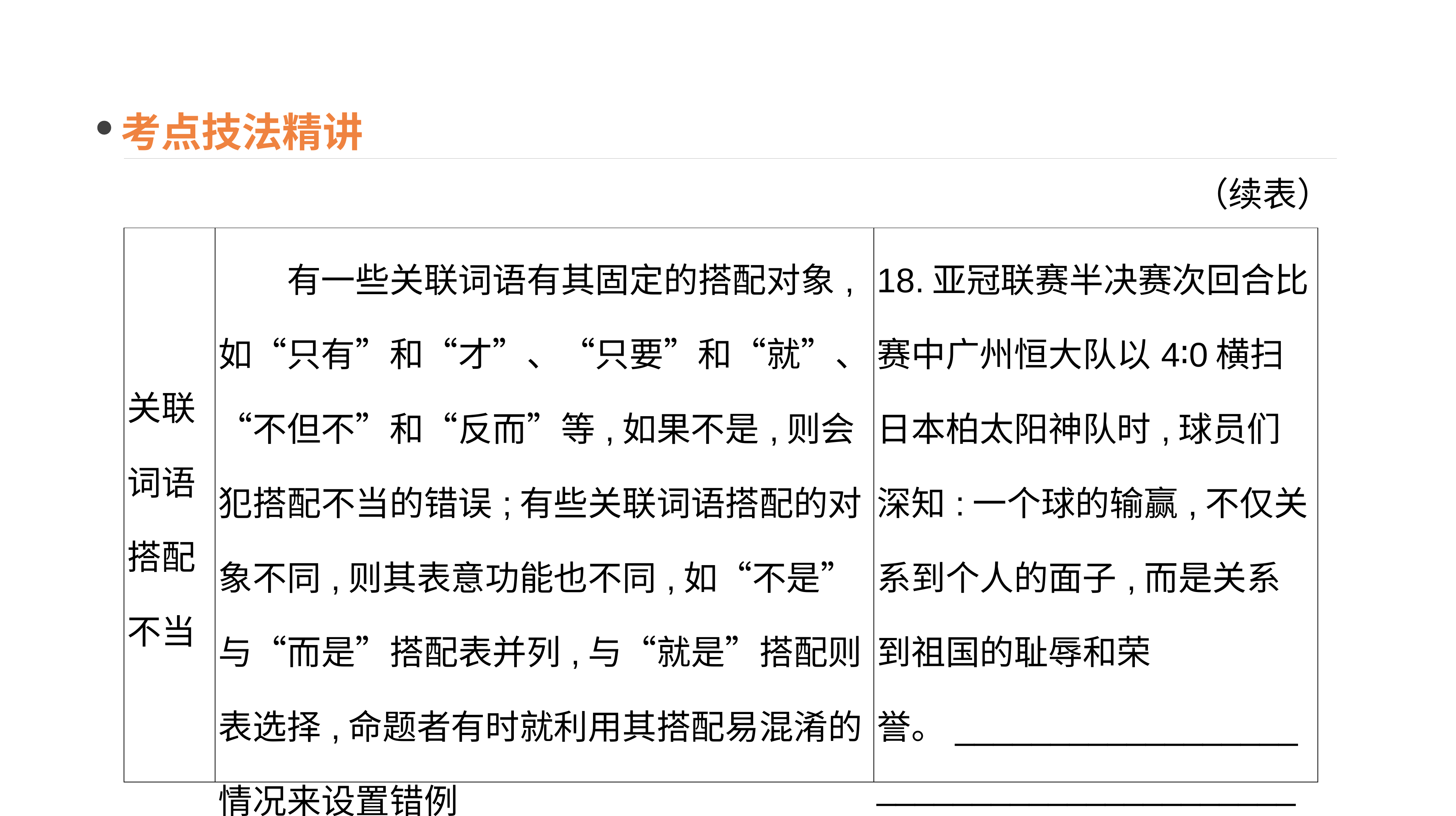

考点技法精讲

（续表）
| 关联词语搭配不当 | 有一些关联词语有其固定的搭配对象,如“只有”和“才”、“只要”和“就”、“不但不”和“反而”等,如果不是,则会犯搭配不当的错误;有些关联词语搭配的对象不同,则其表意功能也不同,如“不是”与“而是”搭配表并列,与“就是”搭配则表选择,命题者有时就利用其搭配易混淆的情况来设置错例 | 18.亚冠联赛半决赛次回合比赛中广州恒大队以4∶0横扫日本柏太阳神队时,球员们深知:一个球的输赢,不仅关系到个人的面子,而是关系到祖国的耻辱和荣誉。\_\_\_\_\_\_\_\_\_\_\_\_\_\_\_\_\_\_\_\_\_\_\_\_\_\_\_\_\_\_\_\_\_\_\_\_\_\_\_\_\_\_\_\_\_\_\_\_\_\_\_\_\_\_\_\_ |
| --- | --- | --- |